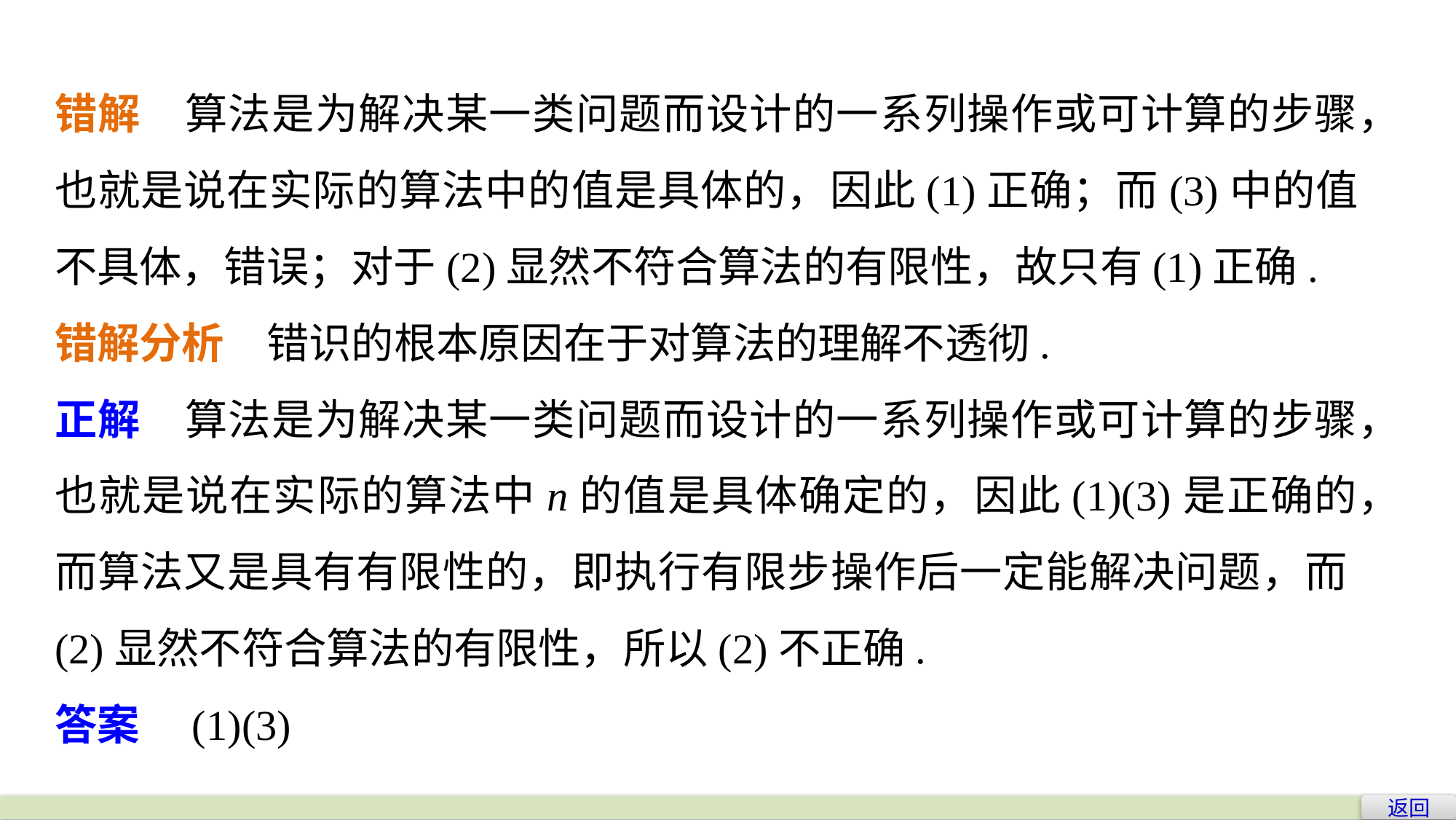

错解　算法是为解决某一类问题而设计的一系列操作或可计算的步骤，也就是说在实际的算法中的值是具体的，因此(1)正确；而(3)中的值不具体，错误；对于(2)显然不符合算法的有限性，故只有(1)正确.
错解分析　错识的根本原因在于对算法的理解不透彻.
正解　算法是为解决某一类问题而设计的一系列操作或可计算的步骤，也就是说在实际的算法中n的值是具体确定的，因此(1)(3)是正确的，而算法又是具有有限性的，即执行有限步操作后一定能解决问题，而(2)显然不符合算法的有限性，所以(2)不正确.
答案　(1)(3)
返回